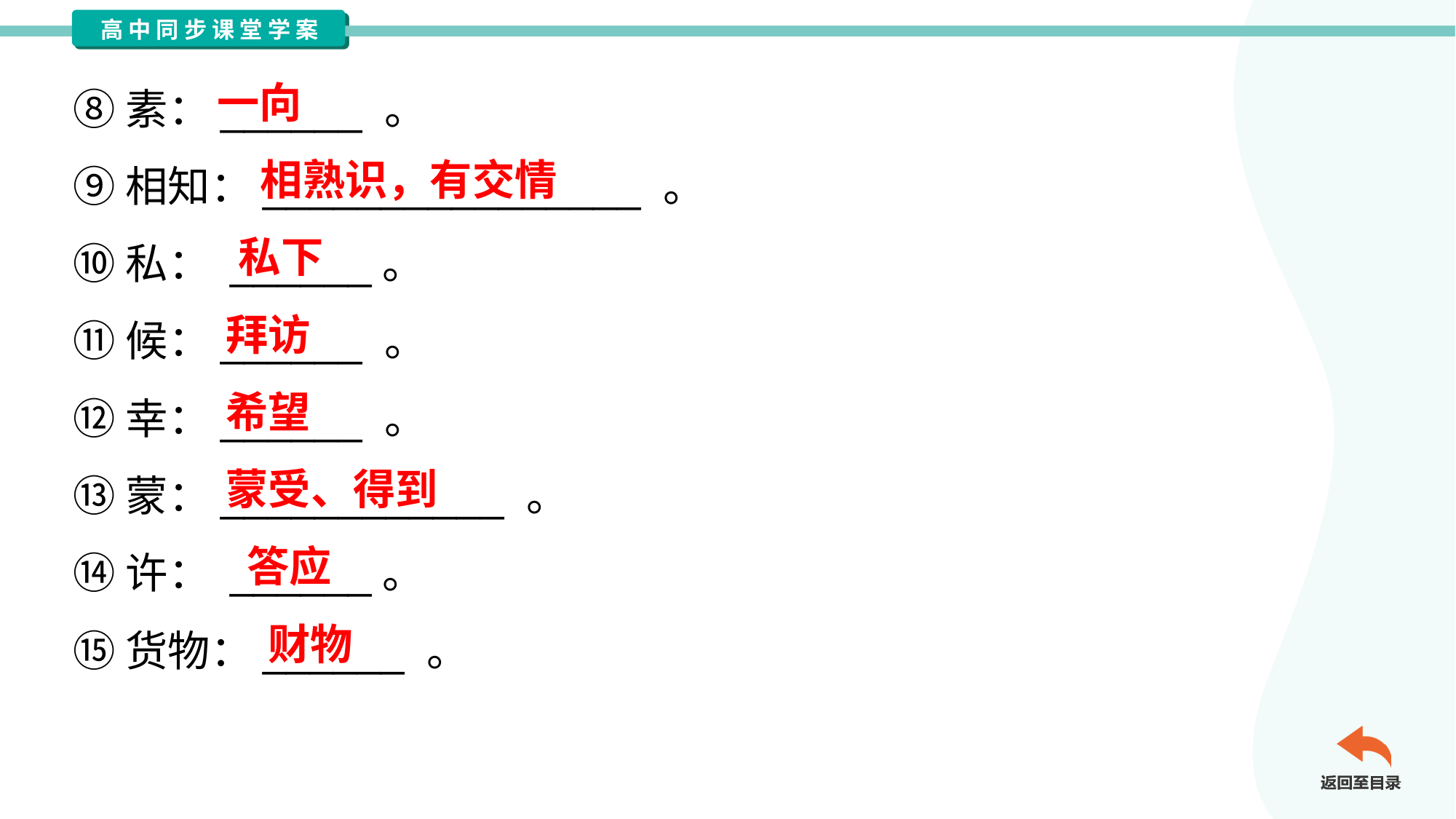

一向
⑧素：______ 。
⑨相知：________________ 。
⑩私： ______。
⑪候：______ 。
⑫幸：______ 。
⑬蒙：____________ 。
⑭许： ______。
⑮货物：______ 。
相熟识，有交情
私下
拜访
希望
蒙受、得到
答应
财物